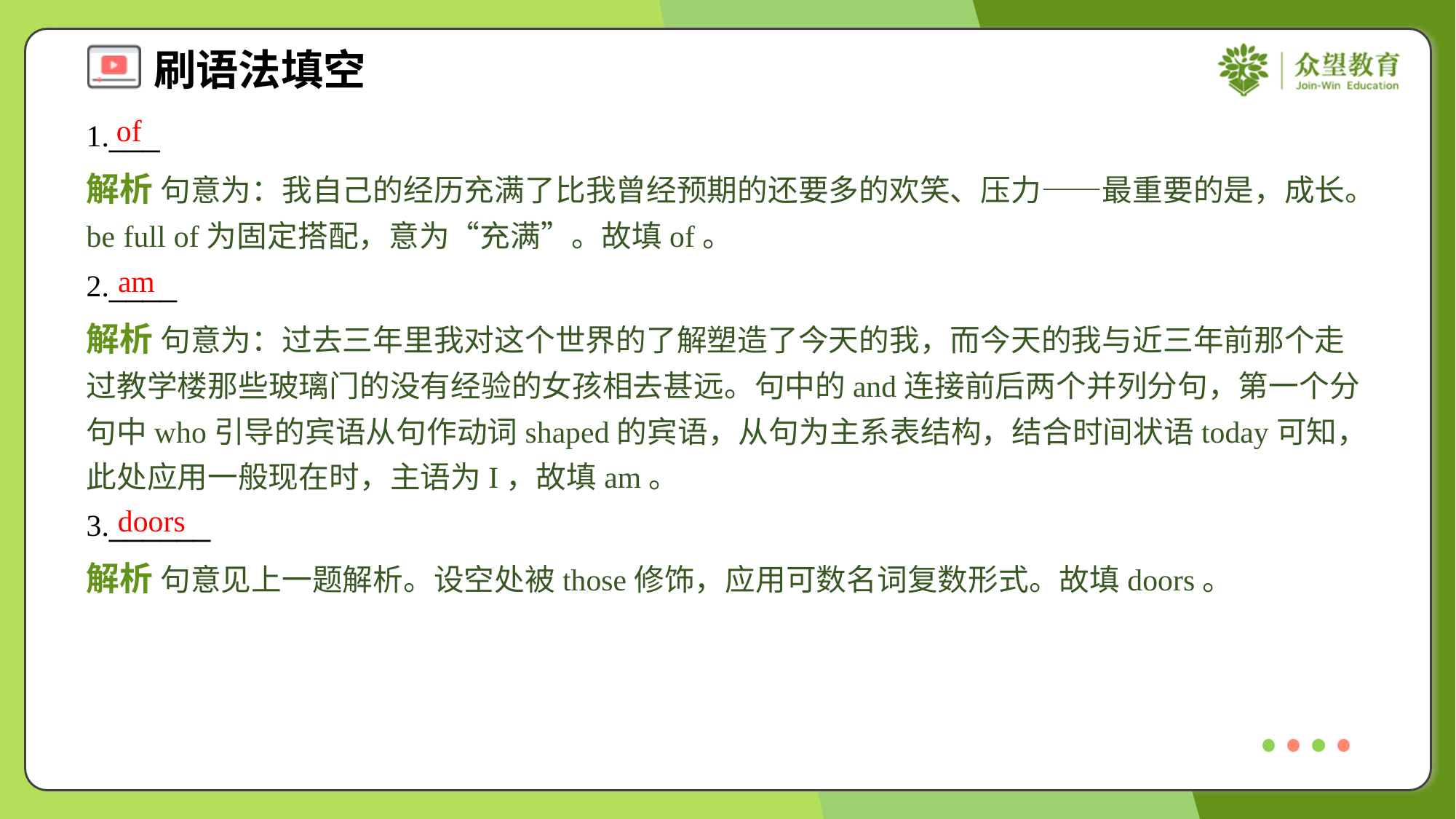

of
1.___
解析 句意为：我自己的经历充满了比我曾经预期的还要多的欢笑、压力——最重要的是，成长。be full of为固定搭配，意为“充满”。故填of。
am
2.____
解析 句意为：过去三年里我对这个世界的了解塑造了今天的我，而今天的我与近三年前那个走过教学楼那些玻璃门的没有经验的女孩相去甚远。句中的and连接前后两个并列分句，第一个分句中who引导的宾语从句作动词shaped的宾语，从句为主系表结构，结合时间状语today可知，此处应用一般现在时，主语为I，故填am。
doors
3.______
解析 句意见上一题解析。设空处被those修饰，应用可数名词复数形式。故填doors。